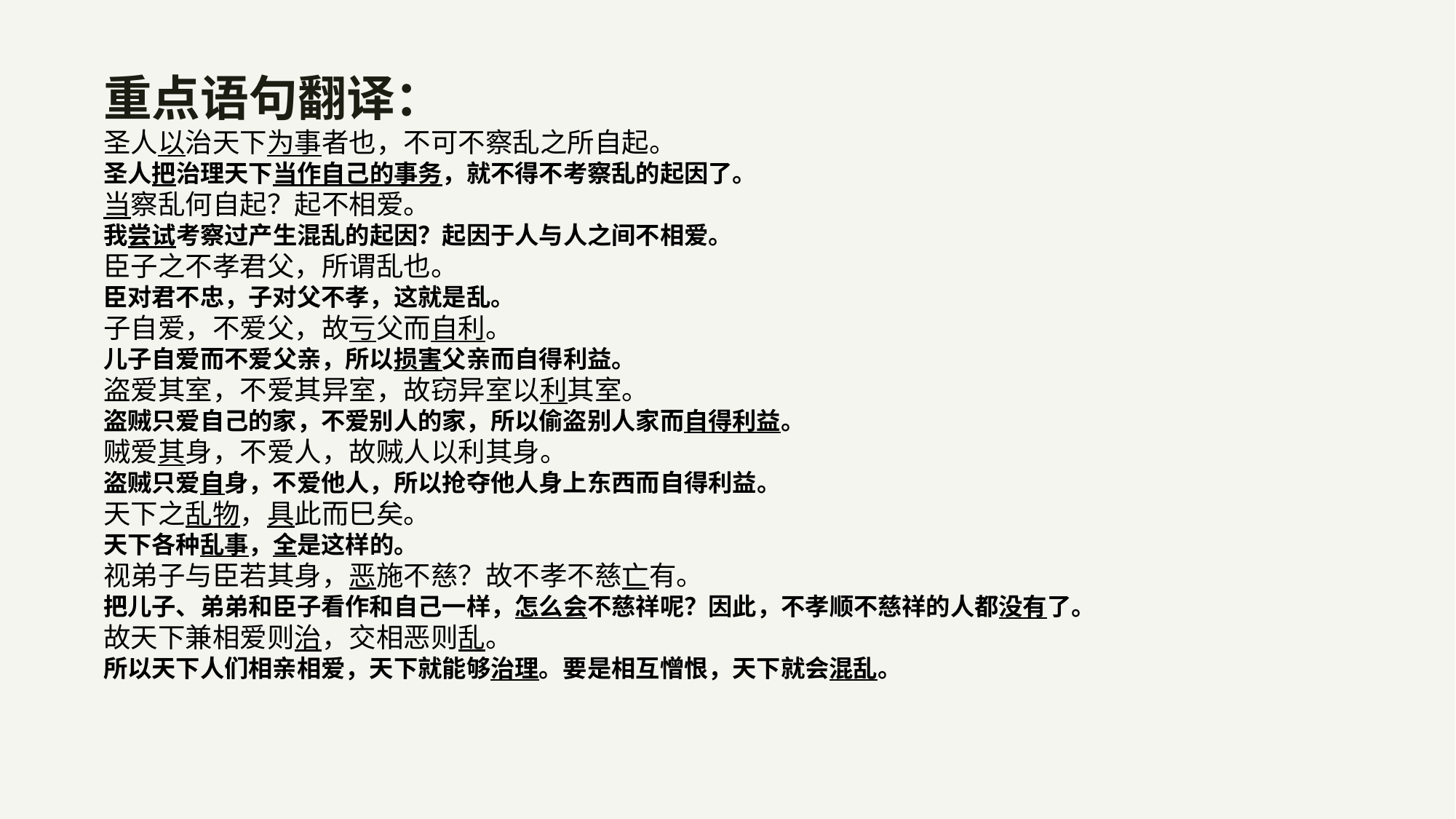

重点语句翻译：
圣人以治天下为事者也，不可不察乱之所自起。
圣人把治理天下当作自己的事务，就不得不考察乱的起因了。
当察乱何自起？起不相爱。
我尝试考察过产生混乱的起因？起因于人与人之间不相爱。
臣子之不孝君父，所谓乱也。
臣对君不忠，子对父不孝，这就是乱。
子自爱，不爱父，故亏父而自利。
儿子自爱而不爱父亲，所以损害父亲而自得利益。
盗爱其室，不爱其异室，故窃异室以利其室。
盗贼只爱自己的家，不爱别人的家，所以偷盗别人家而自得利益。
贼爱其身，不爱人，故贼人以利其身。
盗贼只爱自身，不爱他人，所以抢夺他人身上东西而自得利益。
天下之乱物，具此而巳矣。
天下各种乱事，全是这样的。
视弟子与臣若其身，恶施不慈？故不孝不慈亡有。
把儿子、弟弟和臣子看作和自己一样，怎么会不慈祥呢？因此，不孝顺不慈祥的人都没有了。
故天下兼相爱则治，交相恶则乱。
所以天下人们相亲相爱，天下就能够治理。要是相互憎恨，天下就会混乱。